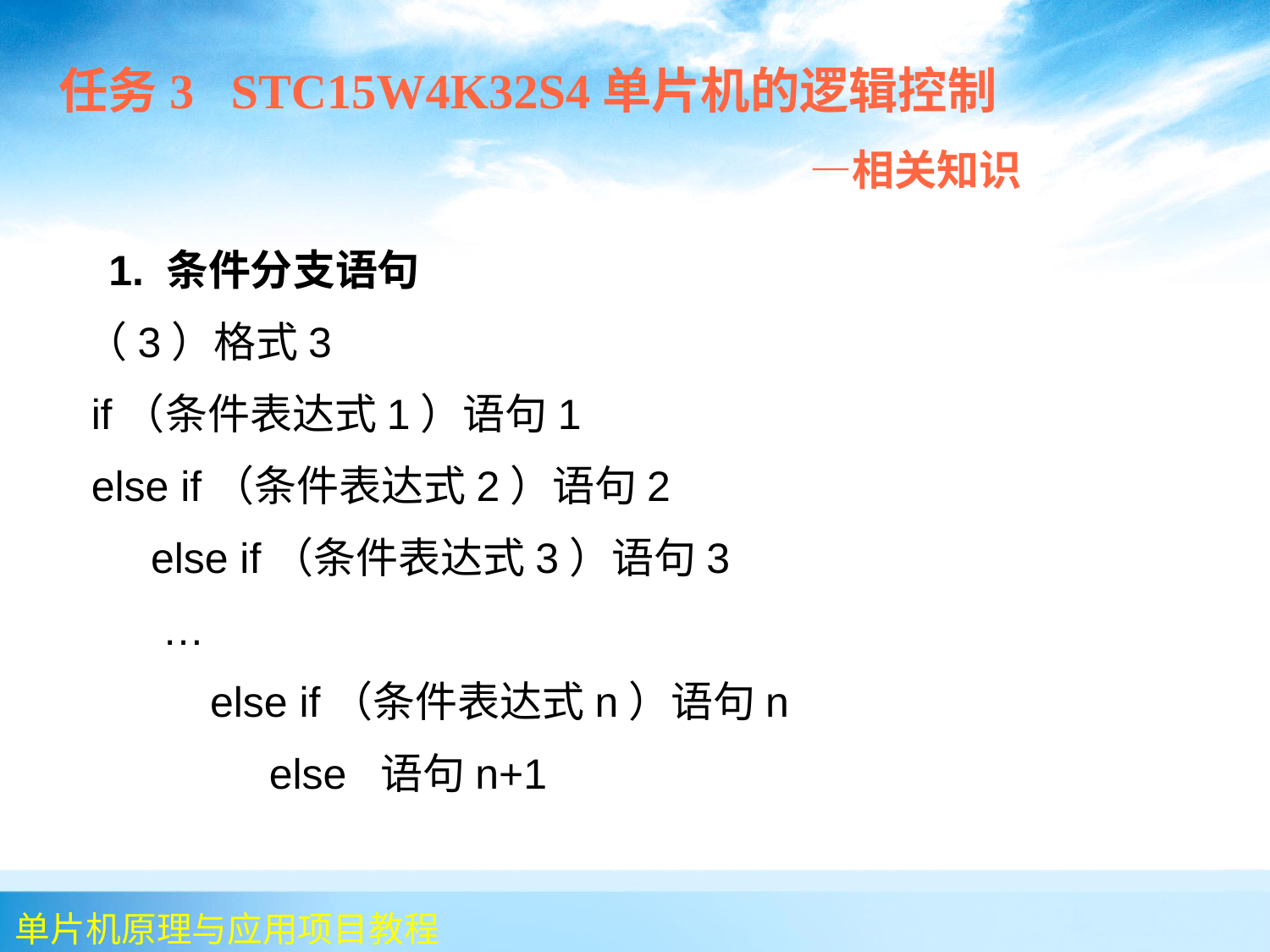

任务3   STC15W4K32S4单片机的逻辑控制
                                                                     —相关知识
  	 1. 条件分支语句
  （3）格式3
   if（条件表达式1）语句1
   else if（条件表达式2）语句2
        else if（条件表达式3）语句3
         …
             else if（条件表达式n）语句n
                  else  语句n+1